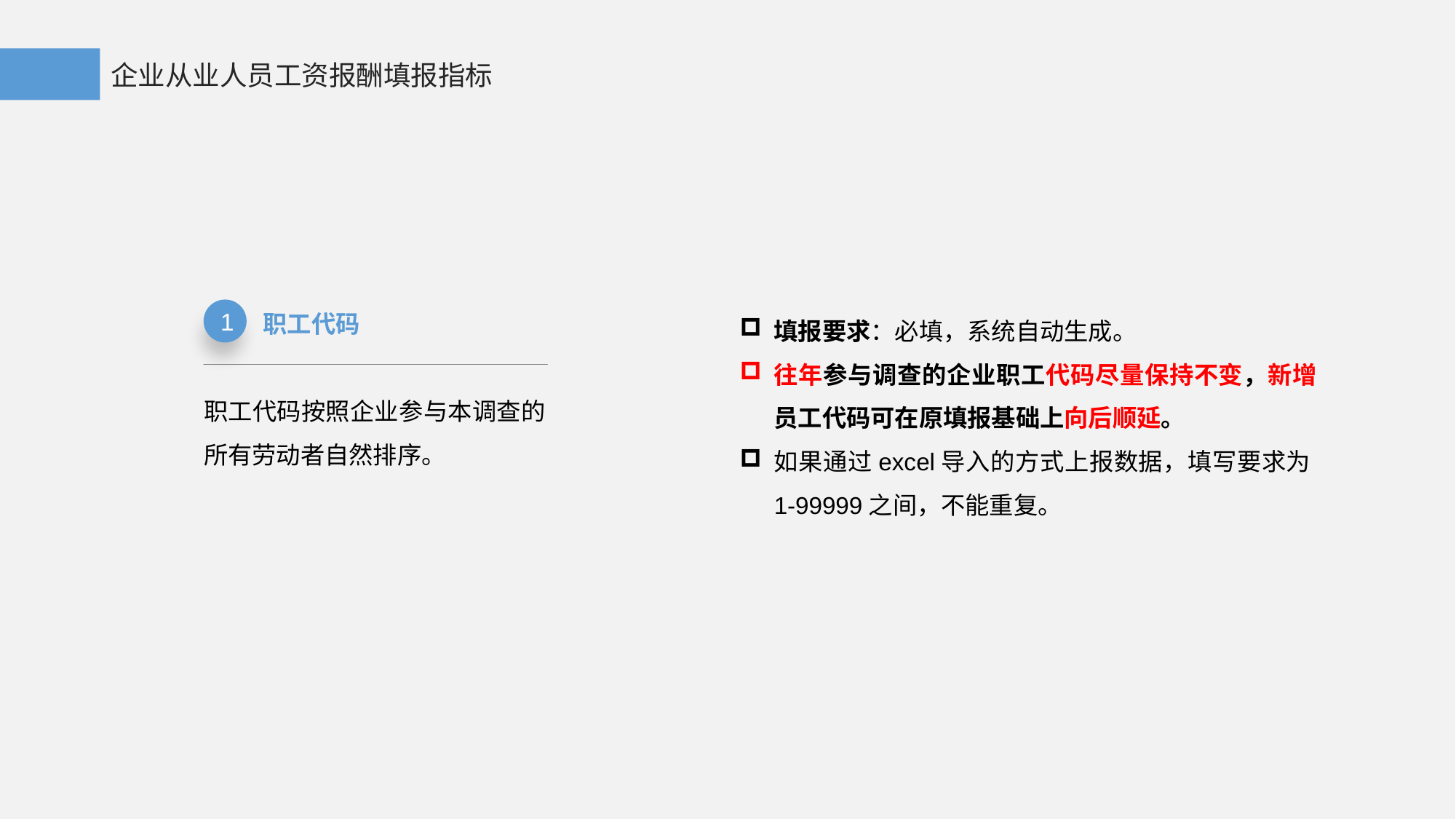

企业从业人员工资报酬填报指标
填报要求：必填，系统自动生成。
往年参与调查的企业职工代码尽量保持不变，新增员工代码可在原填报基础上向后顺延。
如果通过excel导入的方式上报数据，填写要求为1-99999之间，不能重复。
1
职工代码
职工代码按照企业参与本调查的所有劳动者自然排序。

37